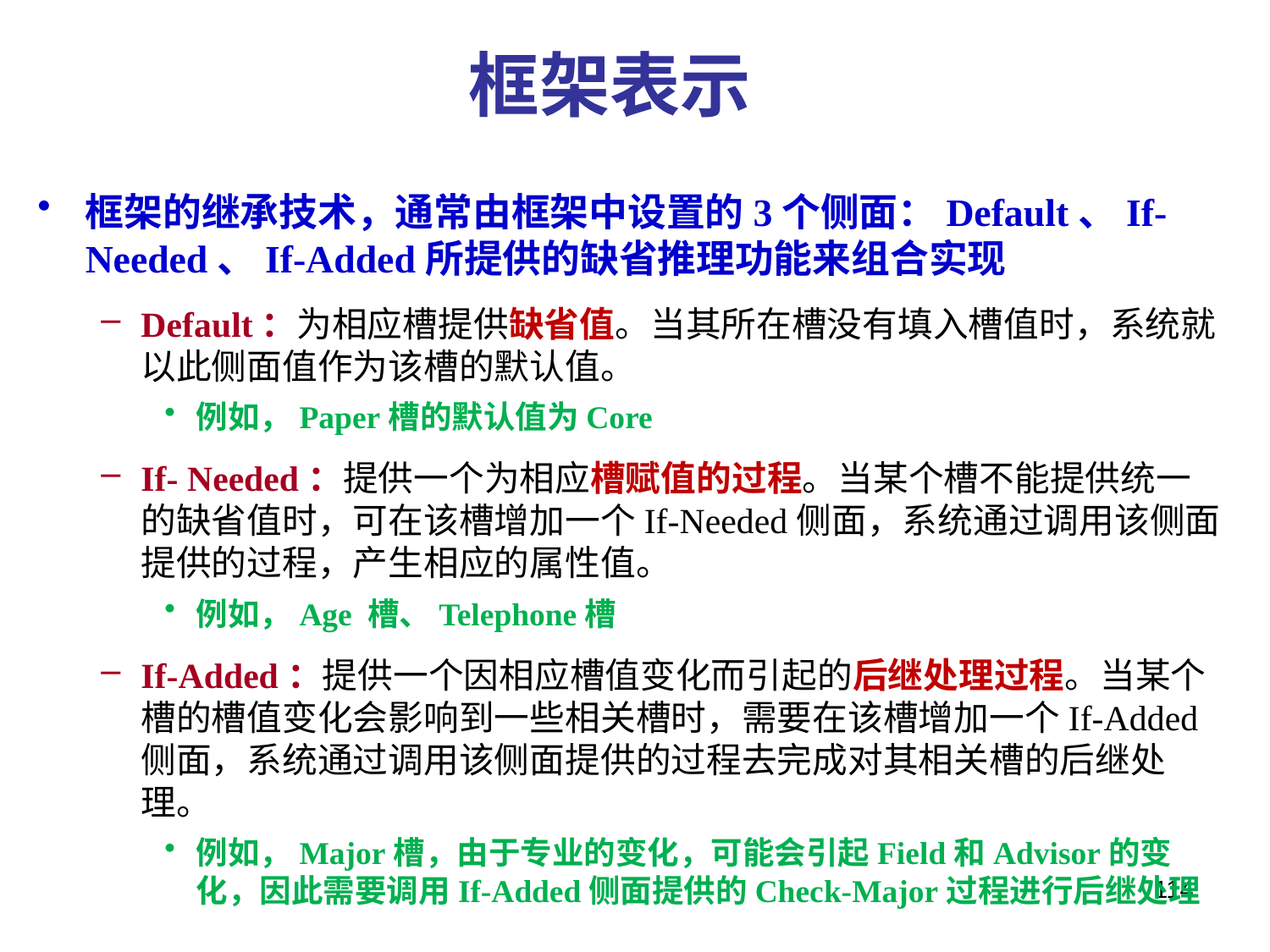

# 框架表示
框架的继承技术，通常由框架中设置的3个侧面：Default、If- Needed、If-Added所提供的缺省推理功能来组合实现
Default：为相应槽提供缺省值。当其所在槽没有填入槽值时，系统就以此侧面值作为该槽的默认值。
例如，Paper槽的默认值为Core
If- Needed：提供一个为相应槽赋值的过程。当某个槽不能提供统一的缺省值时，可在该槽增加一个If-Needed侧面，系统通过调用该侧面提供的过程，产生相应的属性值。
例如，Age 槽、Telephone槽
If-Added：提供一个因相应槽值变化而引起的后继处理过程。当某个槽的槽值变化会影响到一些相关槽时，需要在该槽增加一个If-Added侧面，系统通过调用该侧面提供的过程去完成对其相关槽的后继处理。
例如，Major槽，由于专业的变化，可能会引起Field和Advisor的变化，因此需要调用If-Added侧面提供的Check-Major过程进行后继处理
114